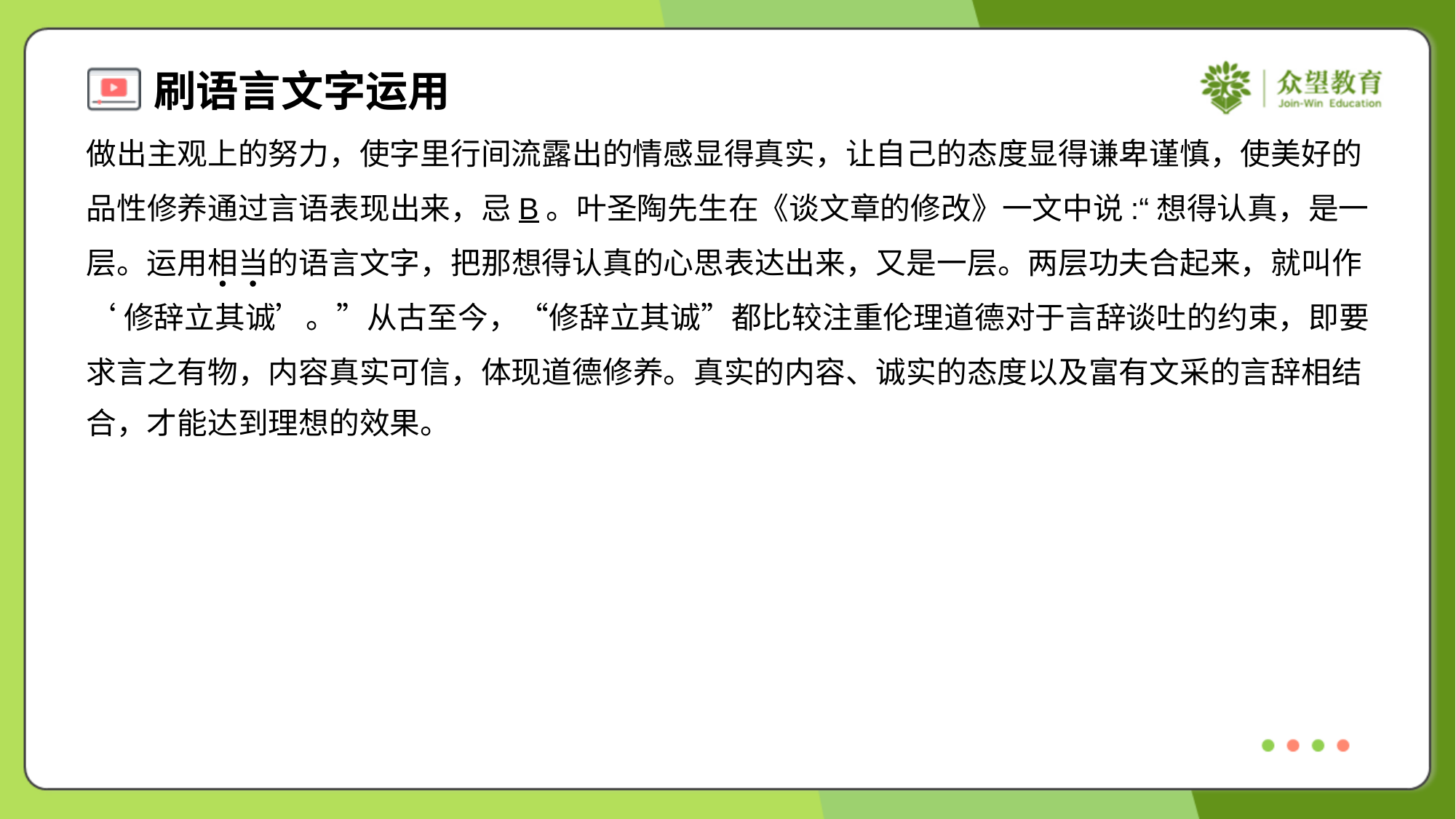

做出主观上的努力，使字里行间流露出的情感显得真实，让自己的态度显得谦卑谨慎，使美好的
品性修养通过言语表现出来，忌B。叶圣陶先生在《谈文章的修改》一文中说:“想得认真，是一
层。运用相当的语言文字，把那想得认真的心思表达出来，又是一层。两层功夫合起来，就叫作
‘修辞立其诚’。”从古至今，“修辞立其诚”都比较注重伦理道德对于言辞谈吐的约束，即要
求言之有物，内容真实可信，体现道德修养。真实的内容、诚实的态度以及富有文采的言辞相结
合，才能达到理想的效果。